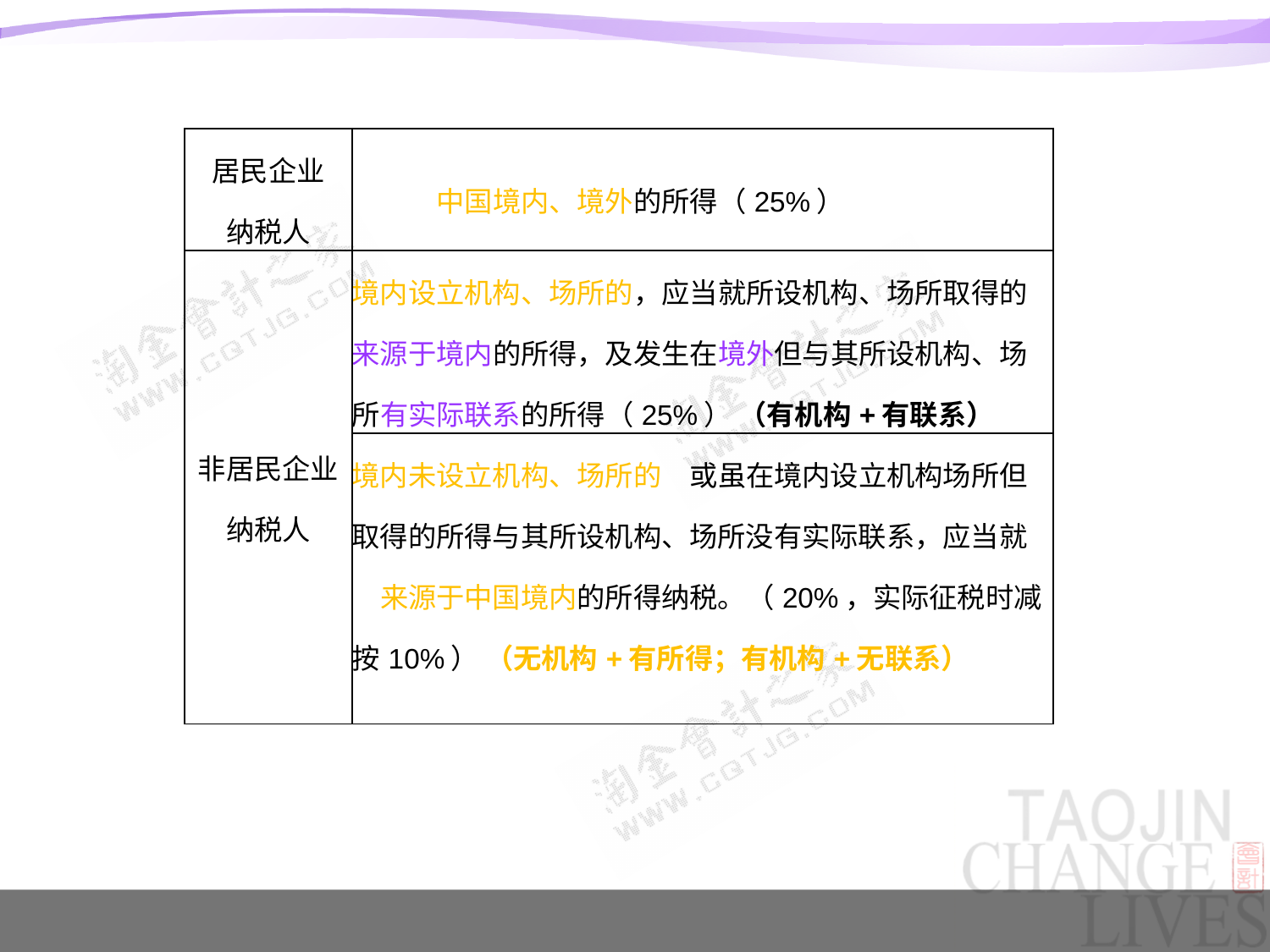

| 居民企业 纳税人 | 来源于中国境内、境外的所得（25%） |
| --- | --- |
| 非居民企业 纳税人 | 境内设立机构、场所的，应当就所设机构、场所取得的来源于境内的所得，及发生在境外但与其所设机构、场所有实际联系的所得（25%） （有机构+有联系） |
|  | 境内未设立机构、场所的，或虽在境内设立机构场所但取得的所得与其所设机构、场所没有实际联系，应当就其来源于中国境内的所得纳税。（20%，实际征税时减按10%） （无机构+有所得；有机构+无联系） |